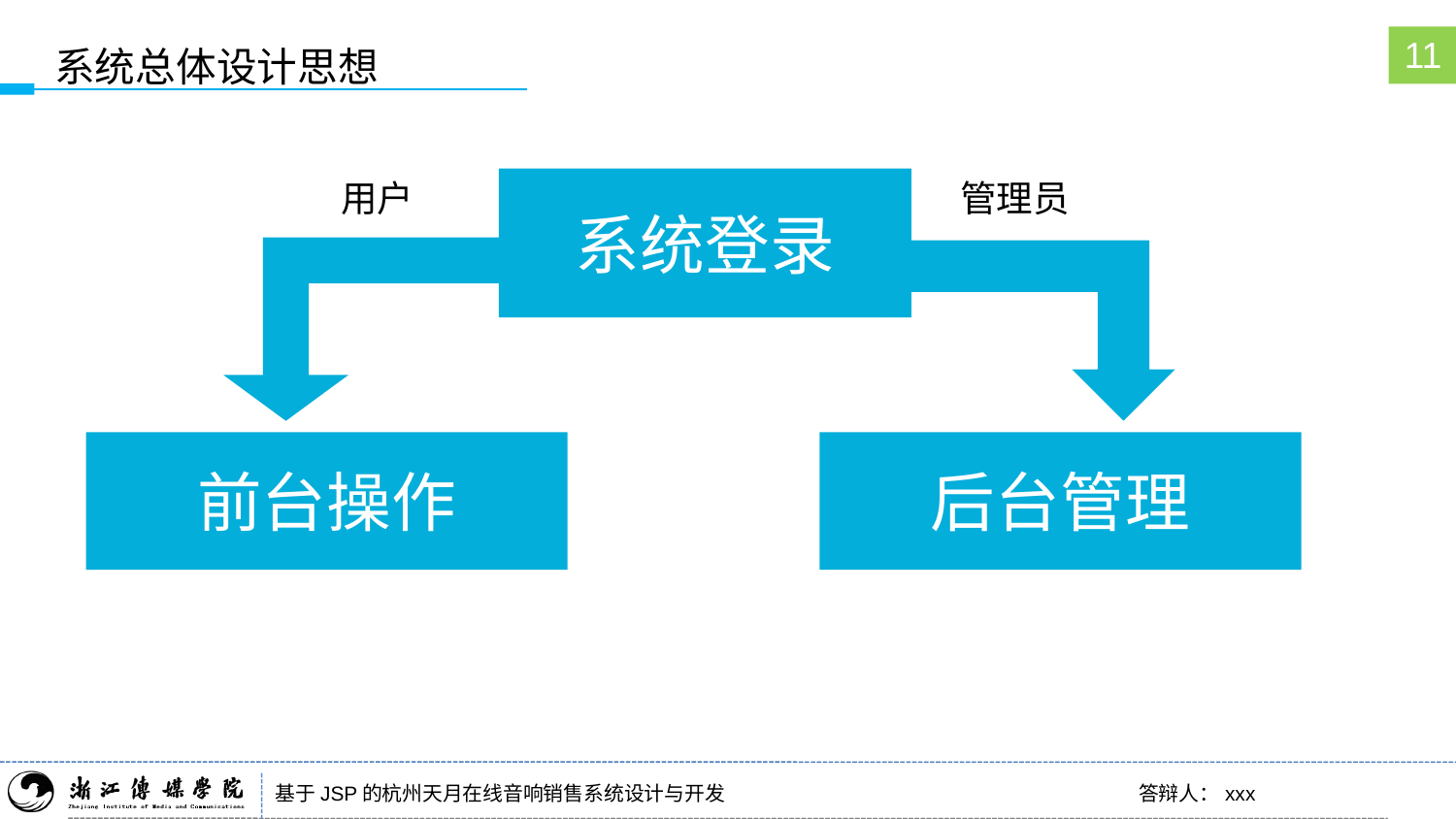

11

系统总体设计思想

用户
系统登录
管理员

前台操作
后台管理